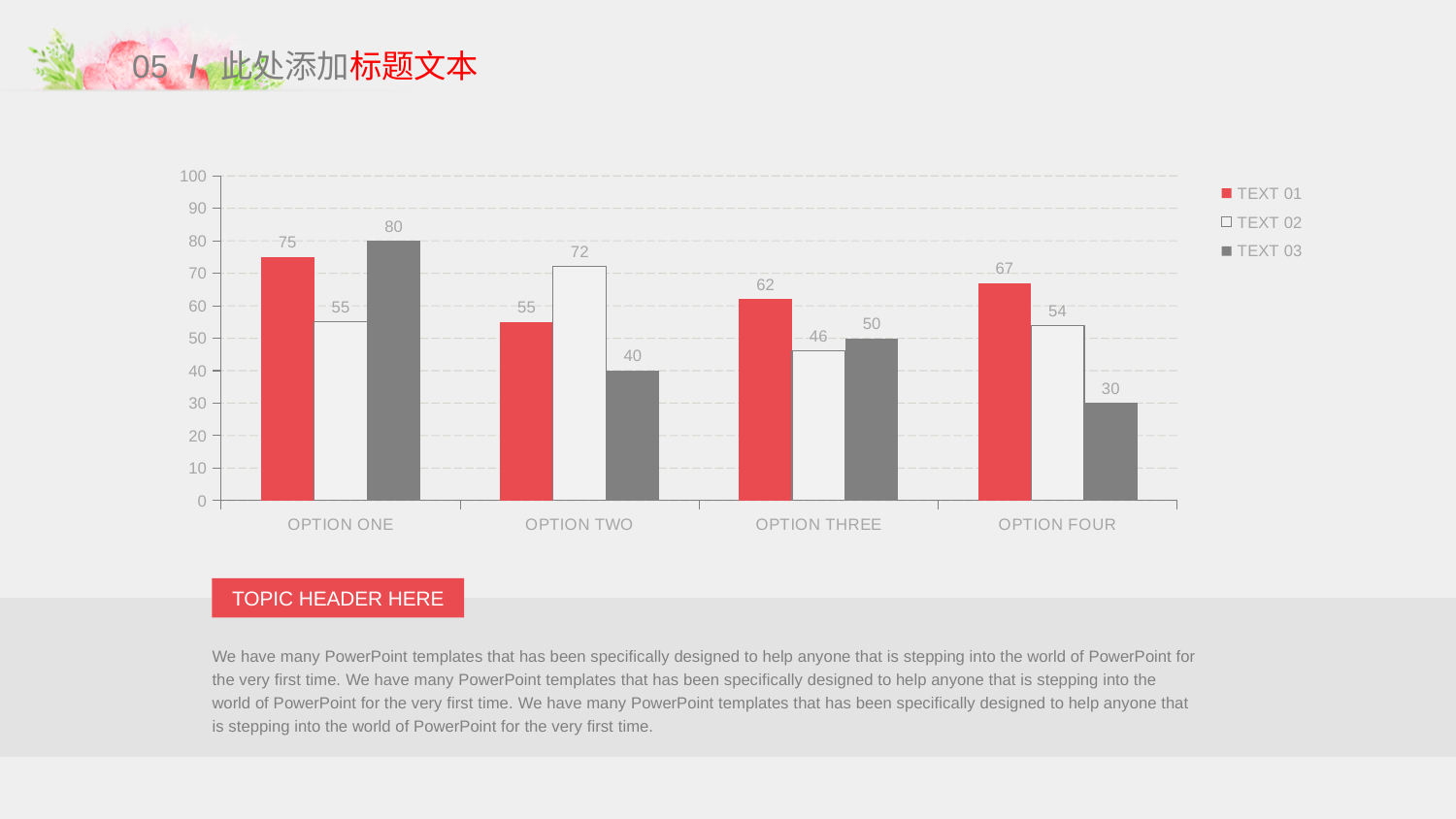

05
/
此处添加标题文本

### Chart

| Category | TEXT 01 | TEXT 02 | TEXT 03 |
|---|---|---|---|
| OPTION ONE | 75.0 | 55.0 | 80.0 |
| OPTION TWO | 55.0 | 72.0 | 40.0 |
| OPTION THREE | 62.0 | 46.0 | 50.0 |
| OPTION FOUR | 67.0 | 54.0 | 30.0 |
TOPIC HEADER HERE

We have many PowerPoint templates that has been specifically designed to help anyone that is stepping into the world of PowerPoint for the very first time. We have many PowerPoint templates that has been specifically designed to help anyone that is stepping into the world of PowerPoint for the very first time. We have many PowerPoint templates that has been specifically designed to help anyone that is stepping into the world of PowerPoint for the very first time.